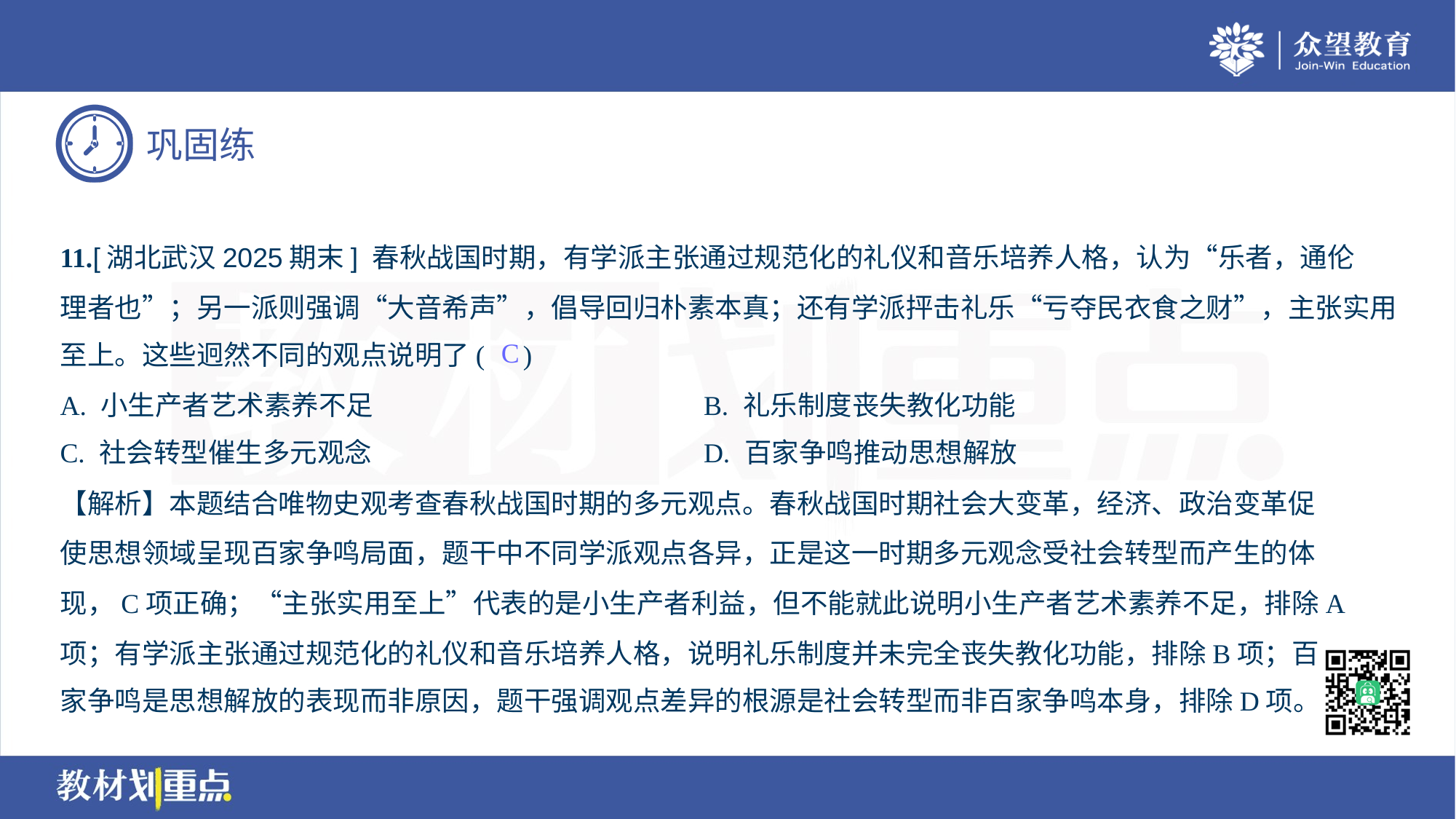

11.[湖北武汉2025期末] 春秋战国时期，有学派主张通过规范化的礼仪和音乐培养人格，认为“乐者，通伦
理者也”；另一派则强调“大音希声”，倡导回归朴素本真；还有学派抨击礼乐“亏夺民衣食之财”，主张实用
至上。这些迥然不同的观点说明了(     )
C
A. 小生产者艺术素养不足	B. 礼乐制度丧失教化功能
C. 社会转型催生多元观念	D. 百家争鸣推动思想解放
【解析】本题结合唯物史观考查春秋战国时期的多元观点。春秋战国时期社会大变革，经济、政治变革促
使思想领域呈现百家争鸣局面，题干中不同学派观点各异，正是这一时期多元观念受社会转型而产生的体
现，C项正确；“主张实用至上”代表的是小生产者利益，但不能就此说明小生产者艺术素养不足，排除A
项；有学派主张通过规范化的礼仪和音乐培养人格，说明礼乐制度并未完全丧失教化功能，排除B项；百
家争鸣是思想解放的表现而非原因，题干强调观点差异的根源是社会转型而非百家争鸣本身，排除D项。